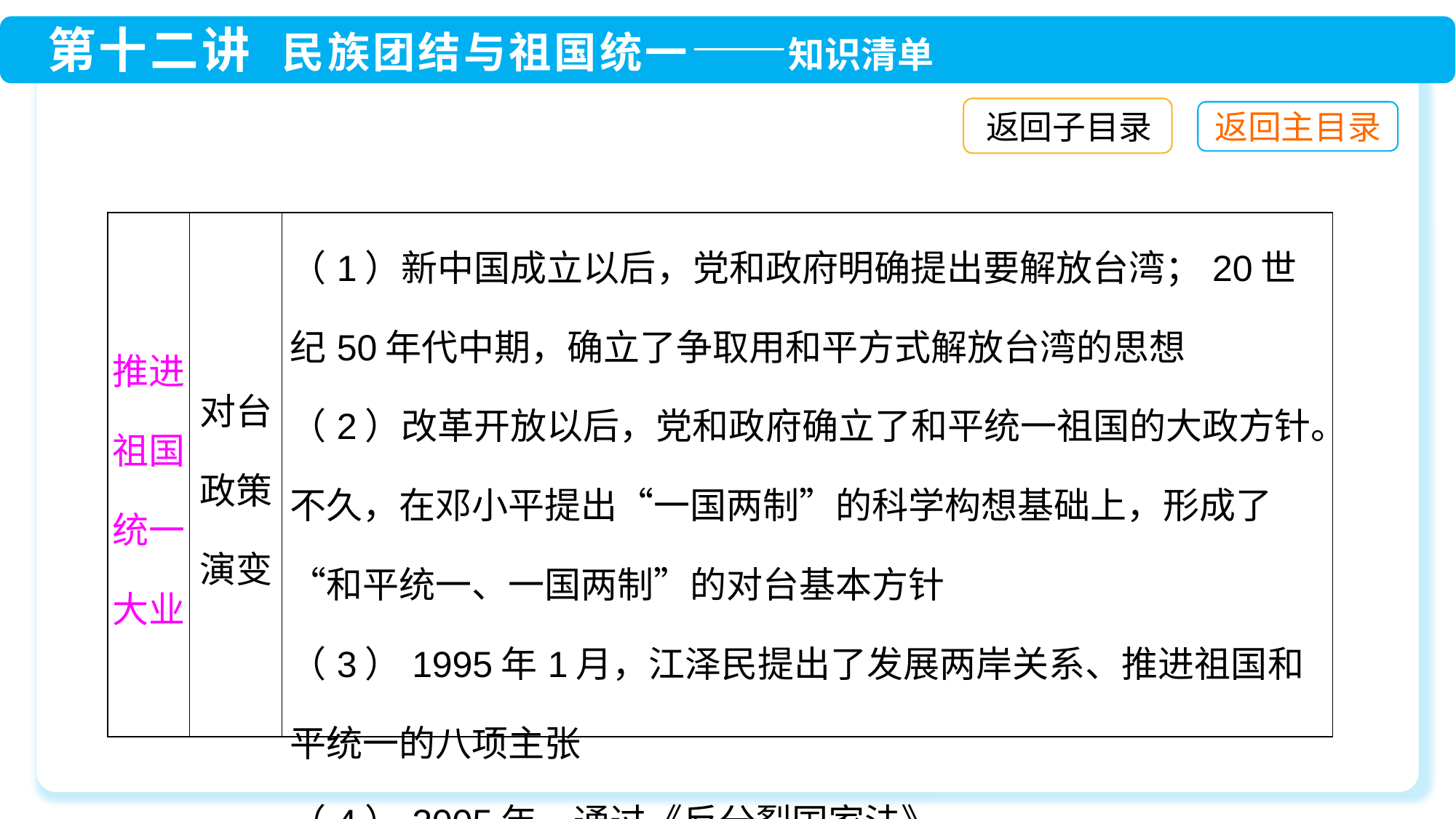

返回子目录
| 推进祖国统一大业 | 对台政策演变 | （1）新中国成立以后，党和政府明确提出要解放台湾；20世纪50年代中期，确立了争取用和平方式解放台湾的思想 （2）改革开放以后，党和政府确立了和平统一祖国的大政方针。不久，在邓小平提出“一国两制”的科学构想基础上，形成了“和平统一、一国两制”的对台基本方针 （3）1995年1月，江泽民提出了发展两岸关系、推进祖国和平统一的八项主张 （4）2005年，通过《反分裂国家法》 |
| --- | --- | --- |